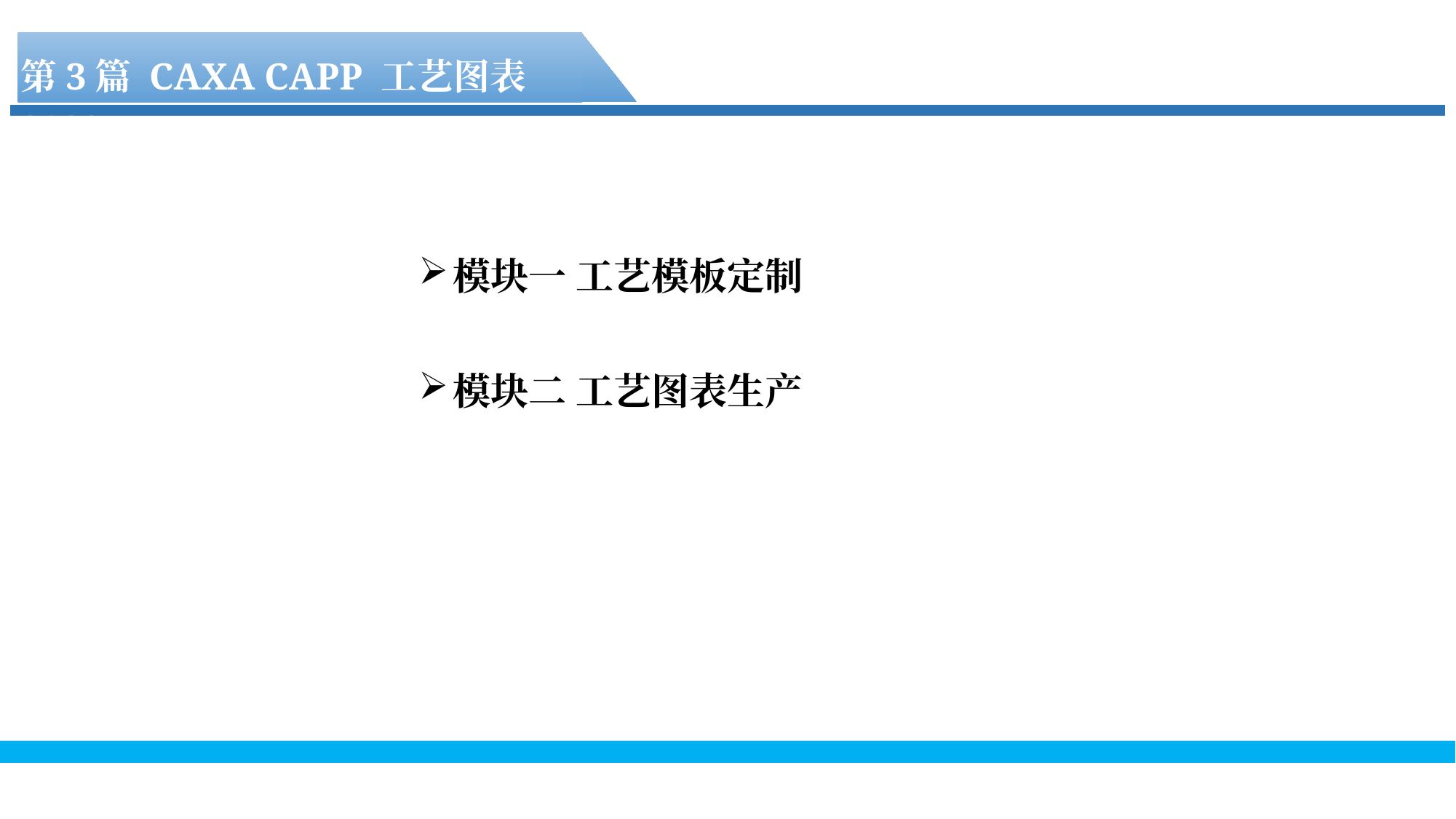

第3篇 CAXA CAPP 工艺图表2022

模块一 工艺模板定制
模块二 工艺图表生产